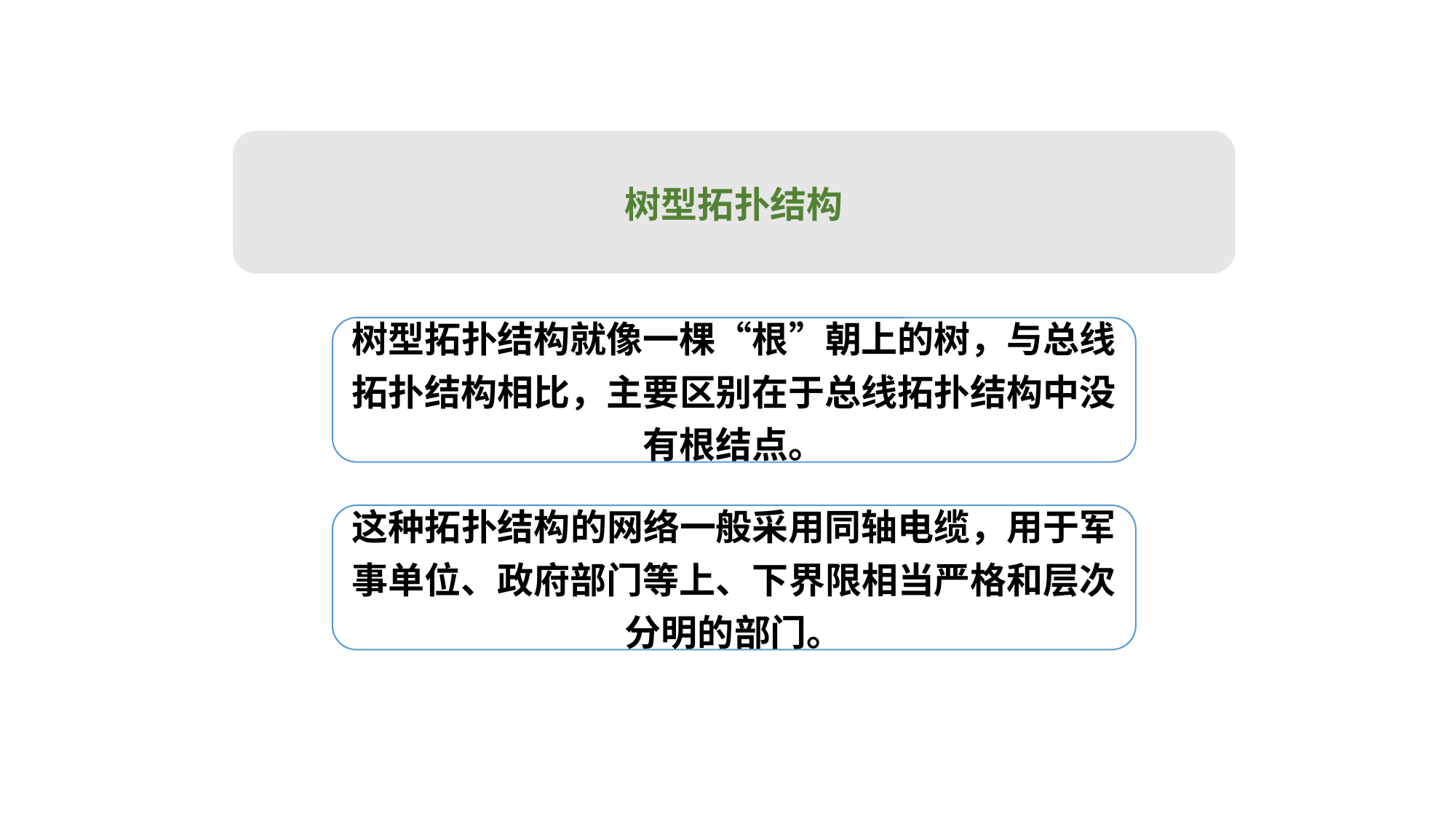

树型拓扑结构
树型拓扑结构就像一棵“根”朝上的树，与总线拓扑结构相比，主要区别在于总线拓扑结构中没有根结点。
这种拓扑结构的网络一般采用同轴电缆，用于军事单位、政府部门等上、下界限相当严格和层次分明的部门。